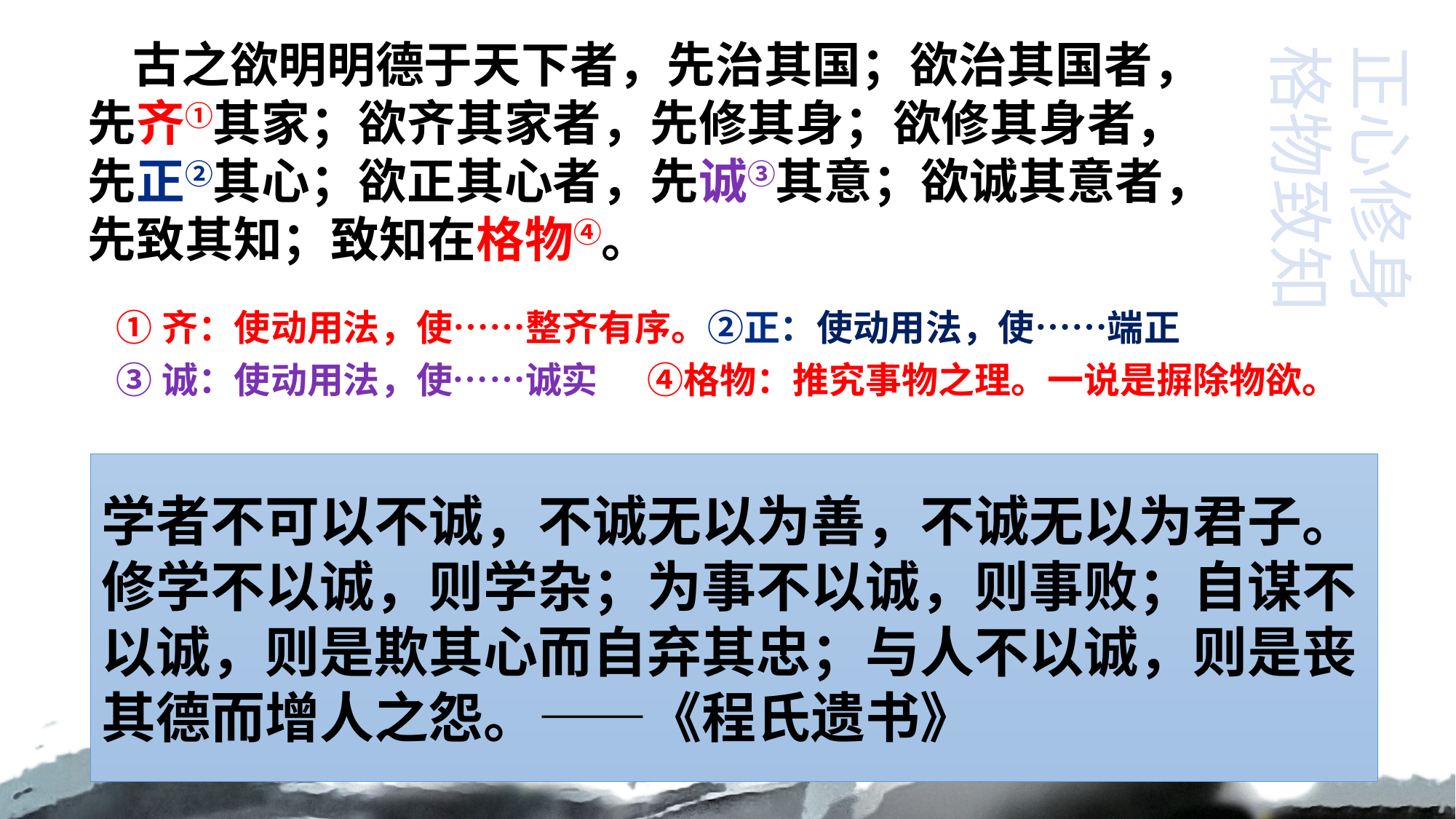

古之欲明明德于天下者，先治其国；欲治其国者，先齐①其家；欲齐其家者，先修其身；欲修其身者，先正②其心；欲正其心者，先诚③其意；欲诚其意者，先致其知；致知在格物④。
正心修身
格物致知
①齐：使动用法，使……整齐有序。②正：使动用法，使……端正
③诚：使动用法，使……诚实      ④格物：推究事物之理。一说是摒除物欲。
学者不可以不诚，不诚无以为善，不诚无以为君子。修学不以诚，则学杂；为事不以诚，则事败；自谋不以诚，则是欺其心而自弃其忠；与人不以诚，则是丧其德而增人之怨。——《程氏遗书》